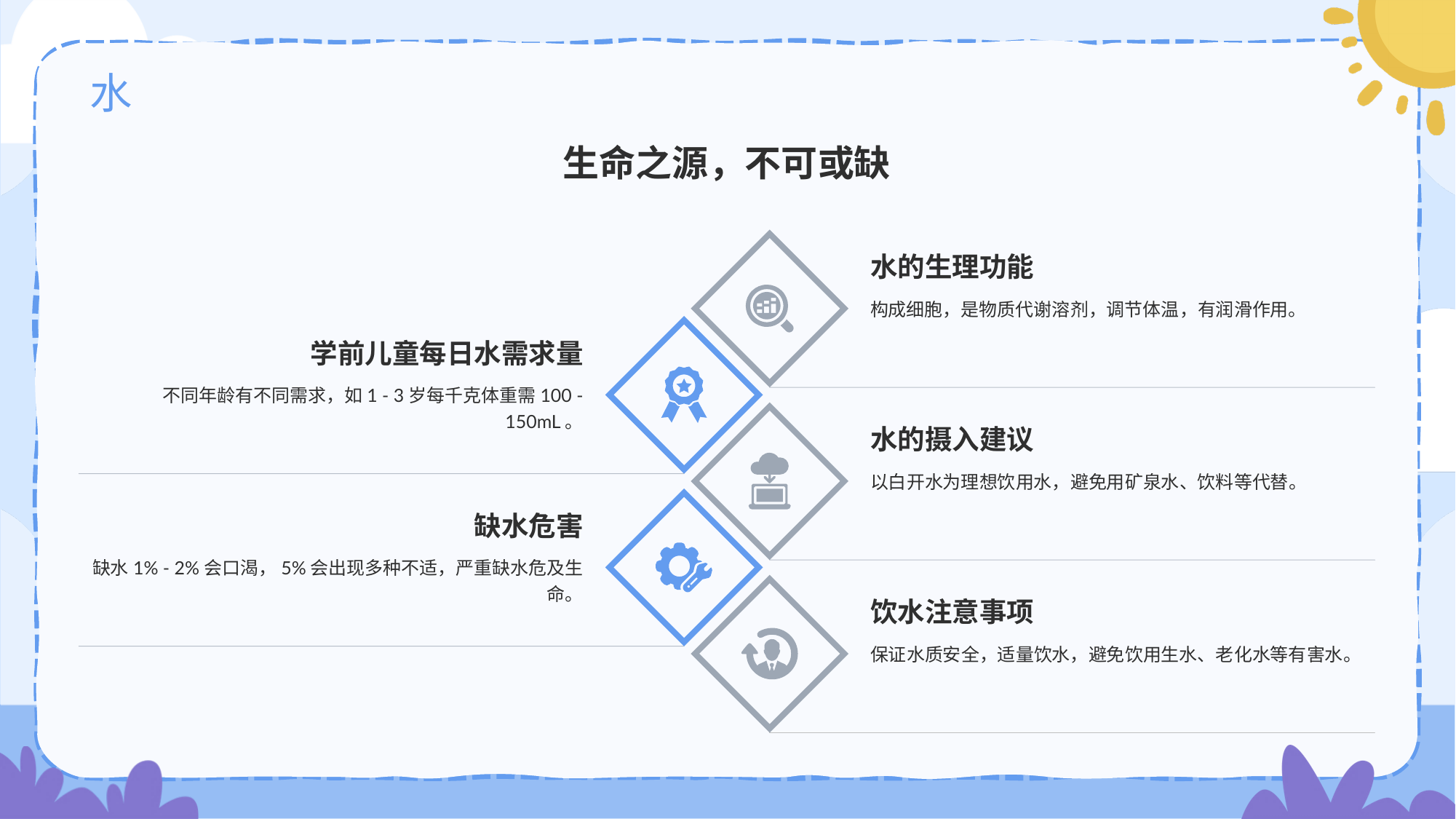

# 水
生命之源，不可或缺
水的生理功能

构成细胞，是物质代谢溶剂，调节体温，有润滑作用。
学前儿童每日水需求量

不同年龄有不同需求，如1 - 3岁每千克体重需100 - 150mL。
水的摄入建议

以白开水为理想饮用水，避免用矿泉水、饮料等代替。
缺水危害

缺水1% - 2%会口渴，5%会出现多种不适，严重缺水危及生命。
饮水注意事项

保证水质安全，适量饮水，避免饮用生水、老化水等有害水。